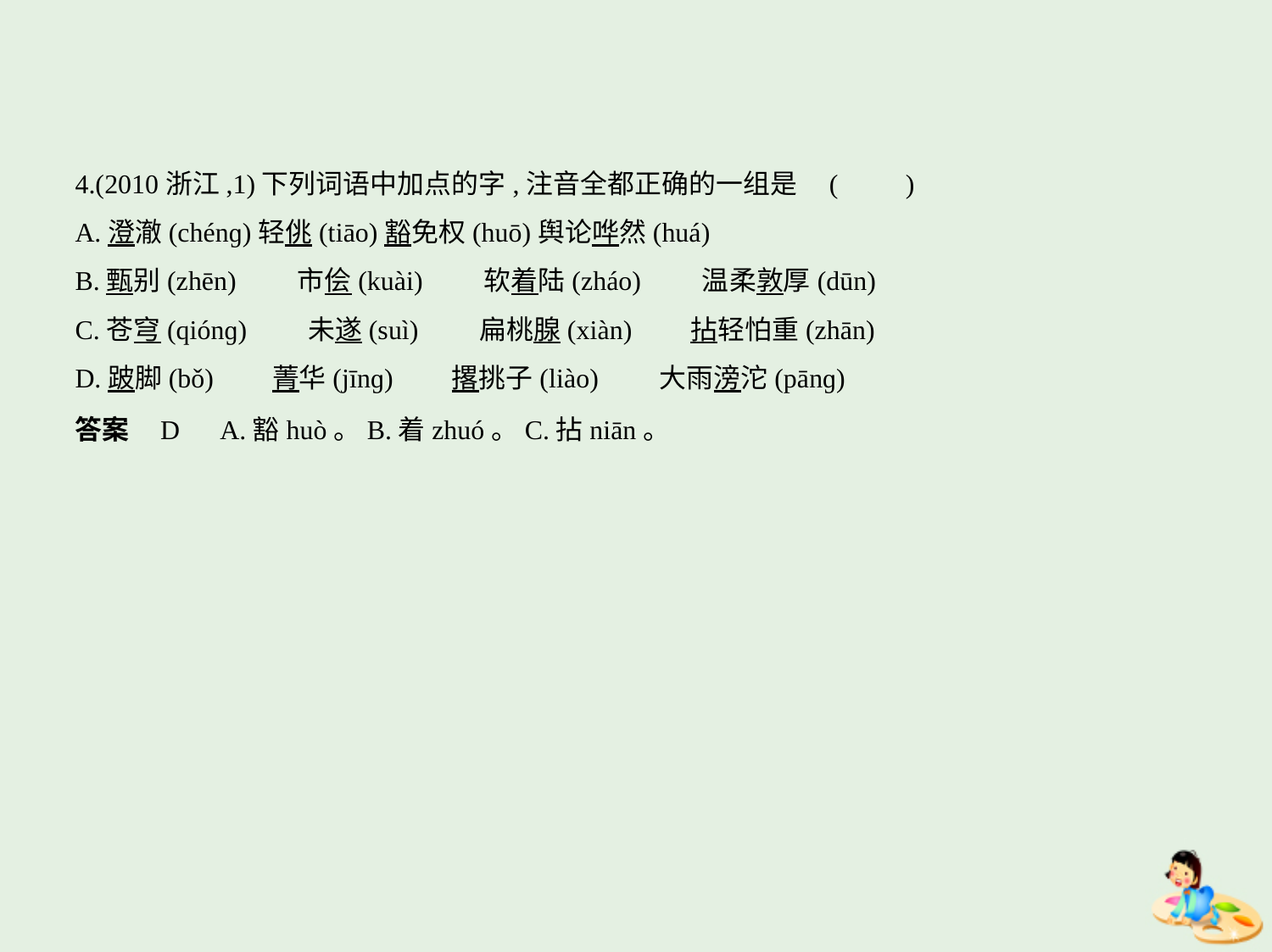

4.(2010浙江,1)下列词语中加点的字,注音全都正确的一组是 (　　)
A.澄澈(chénɡ)轻佻(tiāo)豁免权(huō)舆论哗然(huá)
B.甄别(zhēn)　　市侩(kuài)　　软着陆(zháo)　　温柔敦厚(dūn)
C.苍穹(qiónɡ)　　未遂(suì)　　扁桃腺(xiàn)　    拈轻怕重(zhān)
D.跛脚(bǒ)　    菁华(jīnɡ)　    撂挑子(liào)　　大雨滂沱(pānɡ)
答案    D　A.豁huò。B.着zhuó。C.拈niān。